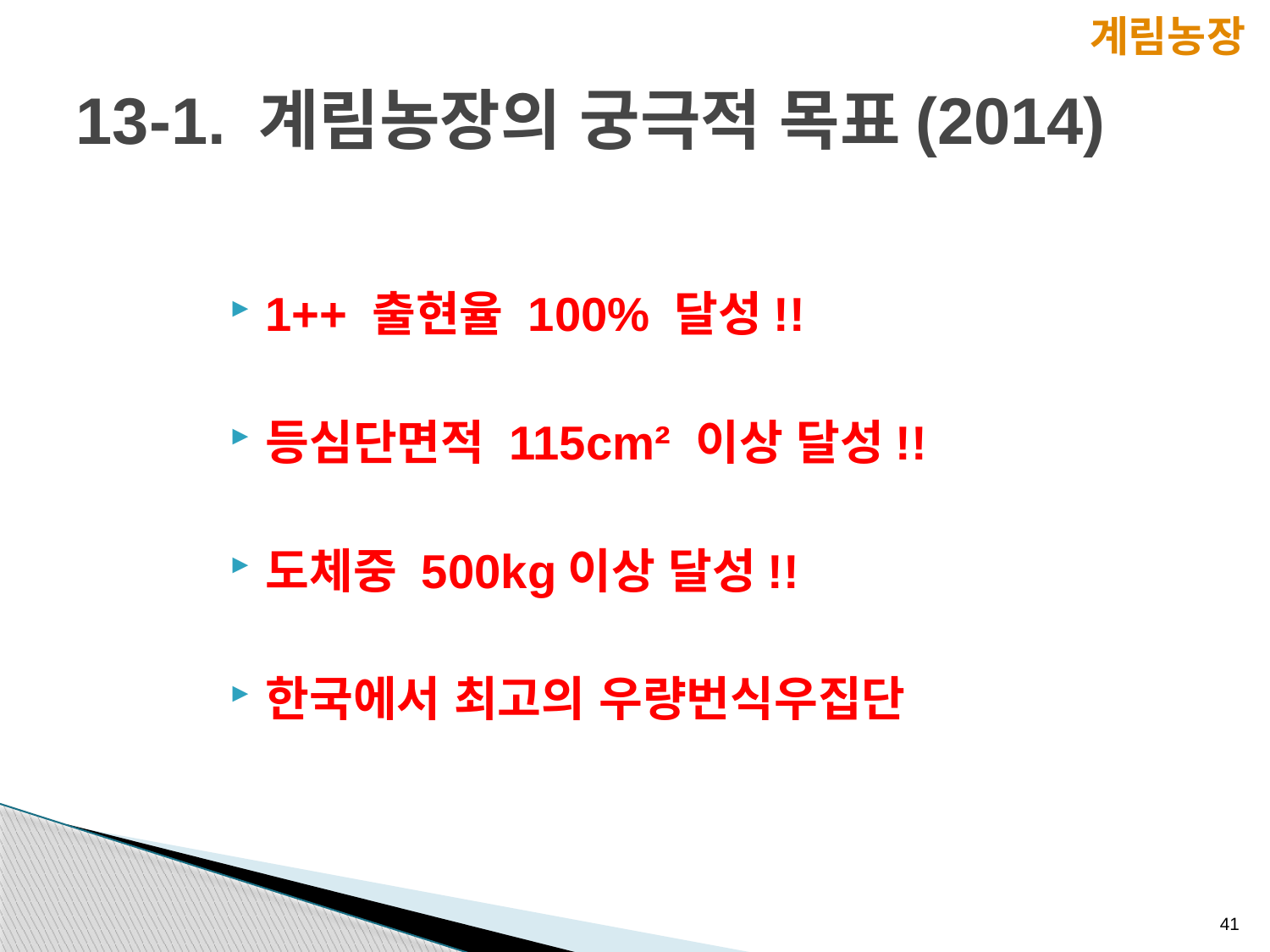

계림농장
# 13-1. 계림농장의 궁극적 목표(2014)
1++ 출현율 100% 달성!!

등심단면적 115cm² 이상 달성!!

도체중 500kg이상 달성!!

한국에서 최고의 우량번식우집단

41